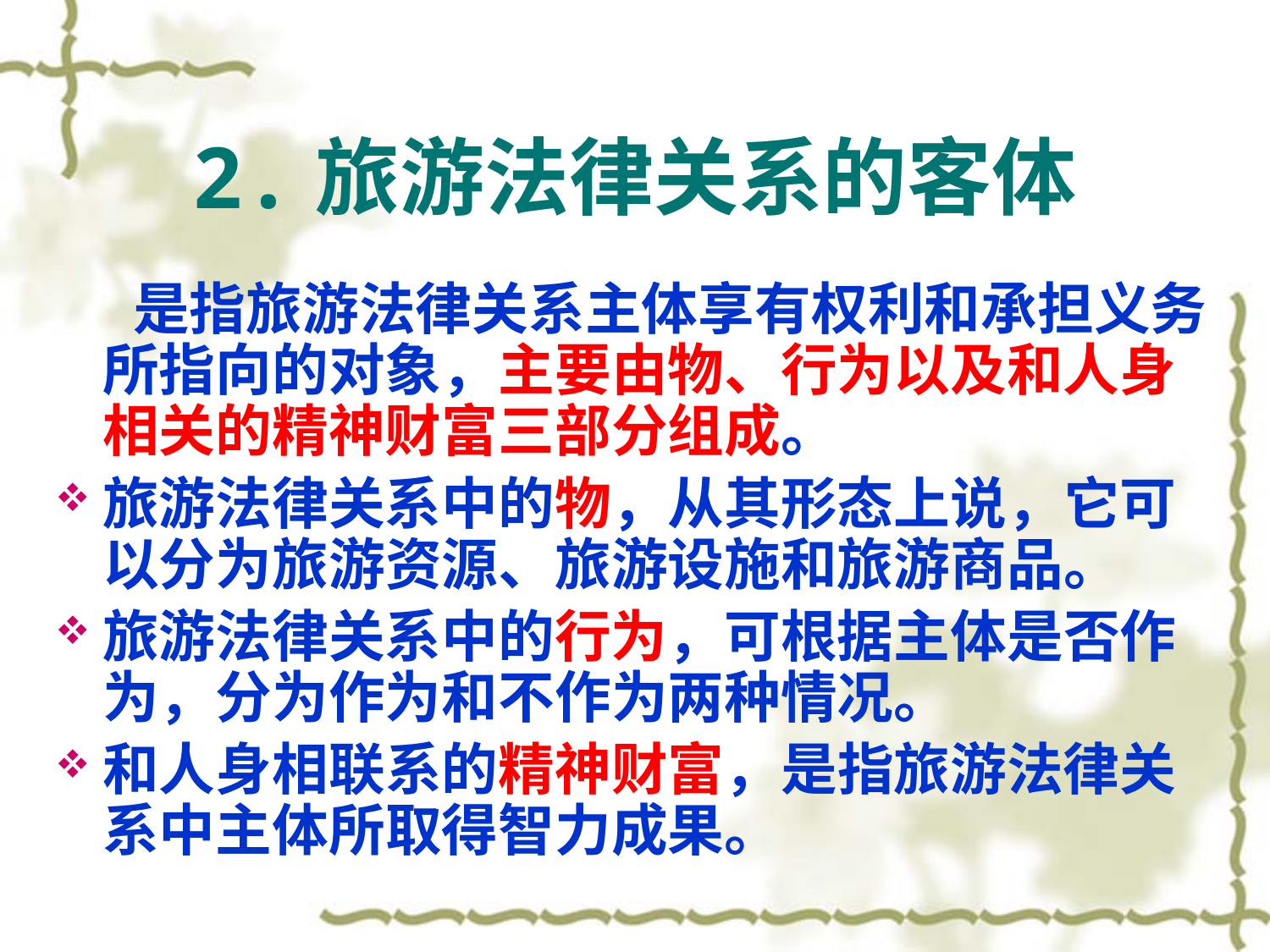

# 2.旅游法律关系的客体
     是指旅游法律关系主体享有权利和承担义务所指向的对象，主要由物、行为以及和人身相关的精神财富三部分组成。
旅游法律关系中的物，从其形态上说，它可以分为旅游资源、旅游设施和旅游商品。
旅游法律关系中的行为，可根据主体是否作为，分为作为和不作为两种情况。
和人身相联系的精神财富，是指旅游法律关系中主体所取得智力成果。